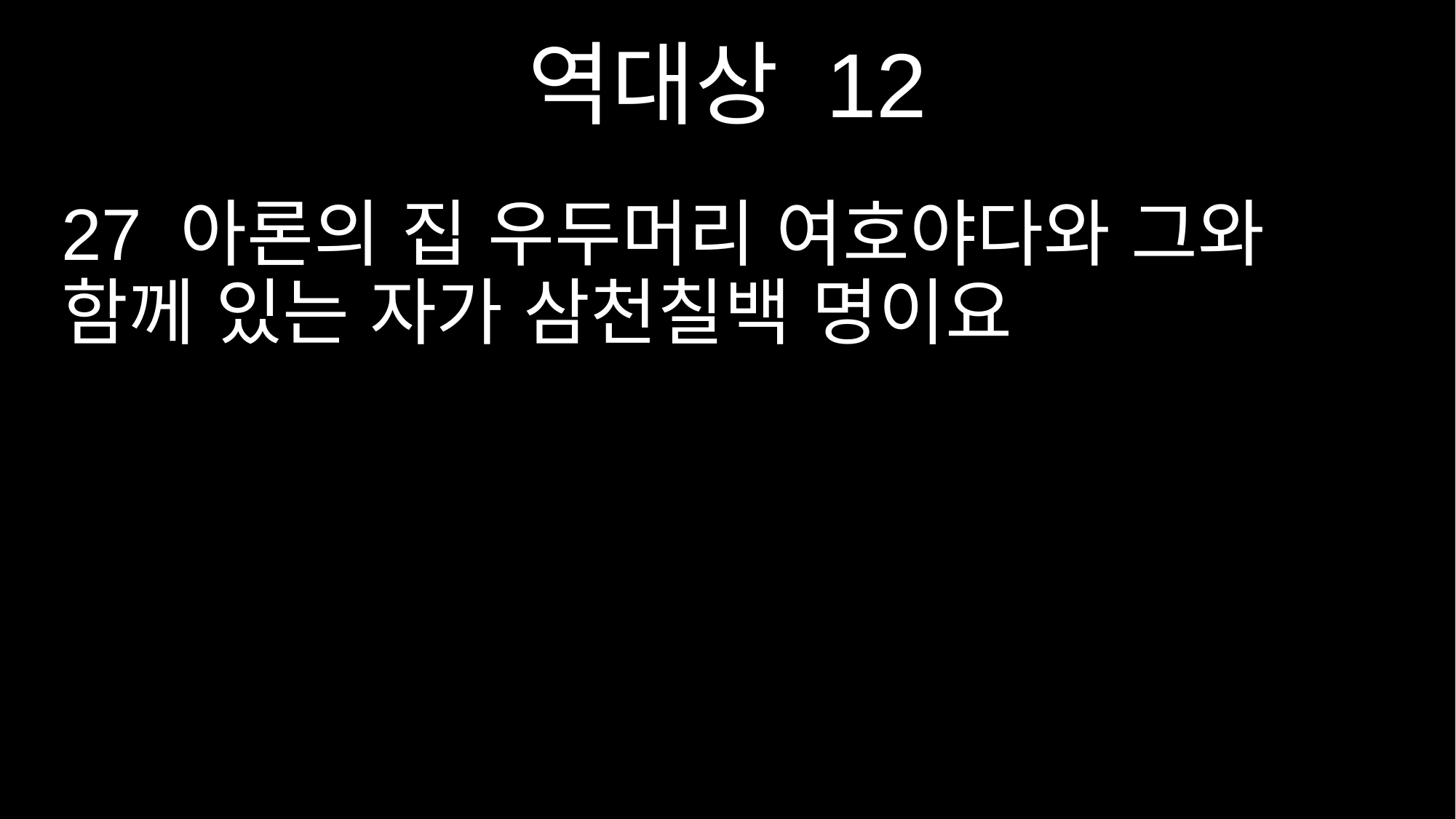

역대상 12
27 아론의 집 우두머리 여호야다와 그와 함께 있는 자가 삼천칠백 명이요